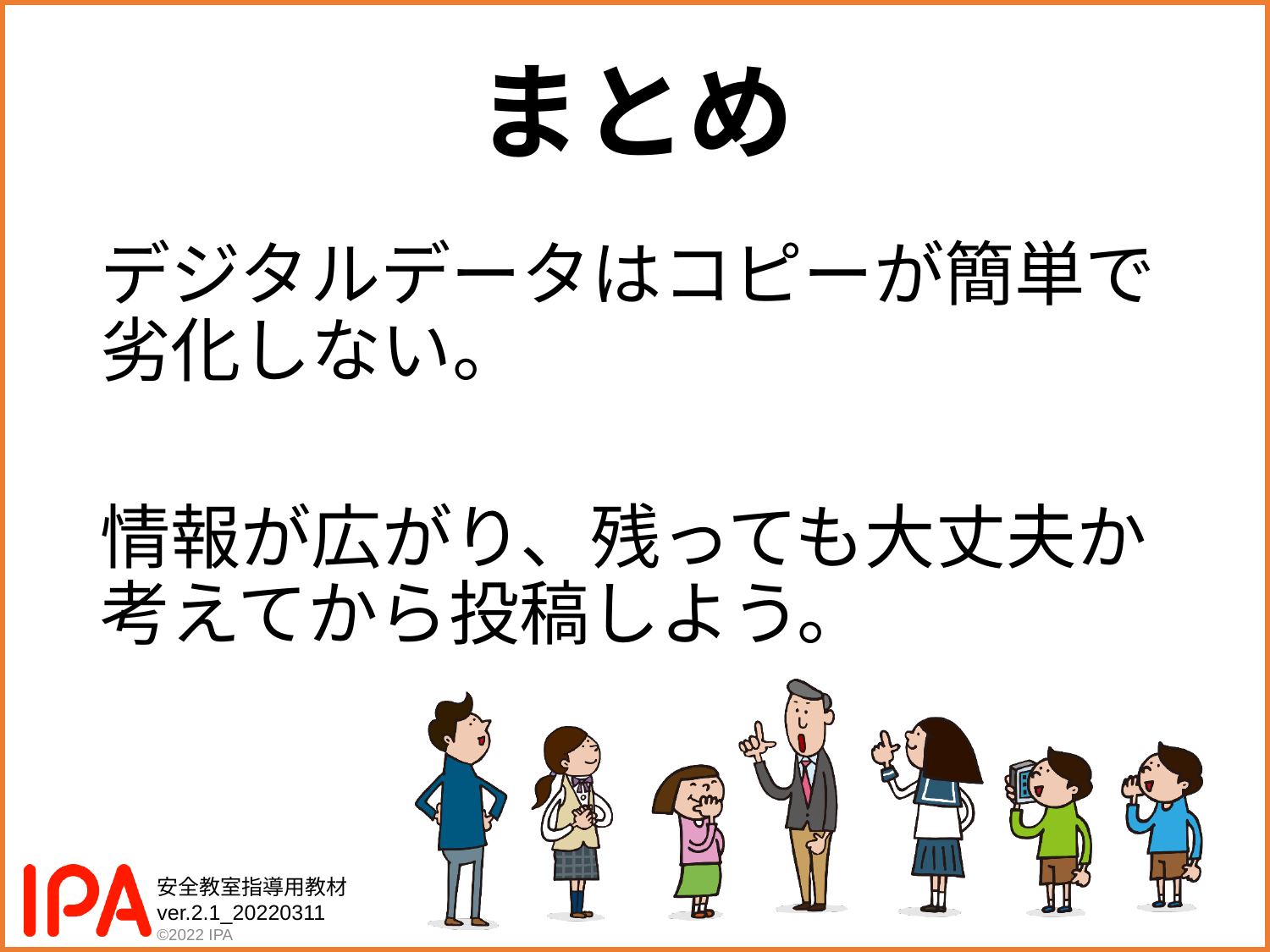

# まとめ
デジタルデータはコピーが簡単で劣化しない。

情報が広がり、残っても大丈夫か考えてから投稿しよう。